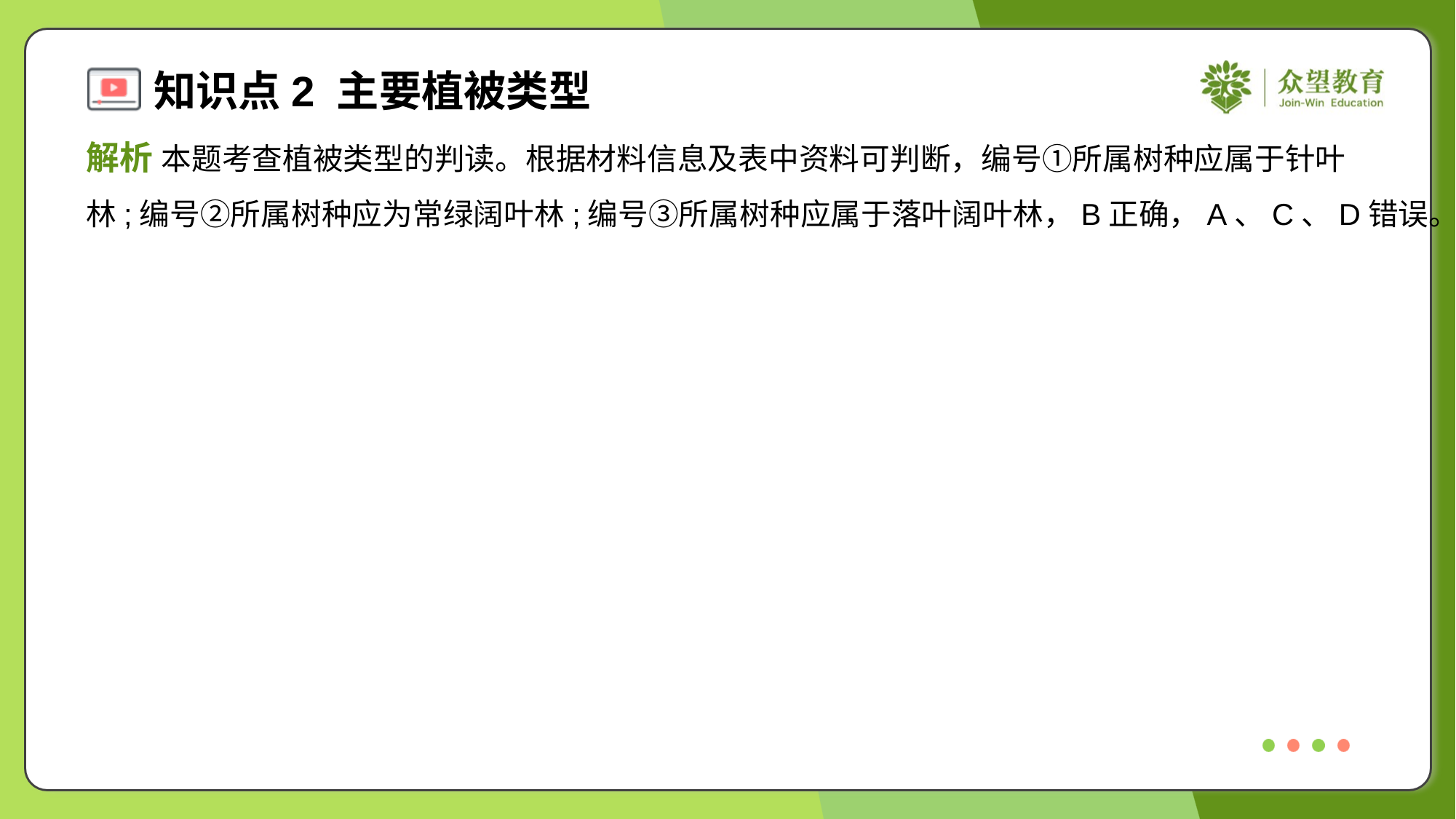

解析 本题考查植被类型的判读。根据材料信息及表中资料可判断，编号①所属树种应属于针叶
林;编号②所属树种应为常绿阔叶林;编号③所属树种应属于落叶阔叶林，B正确，A、C、D错误。